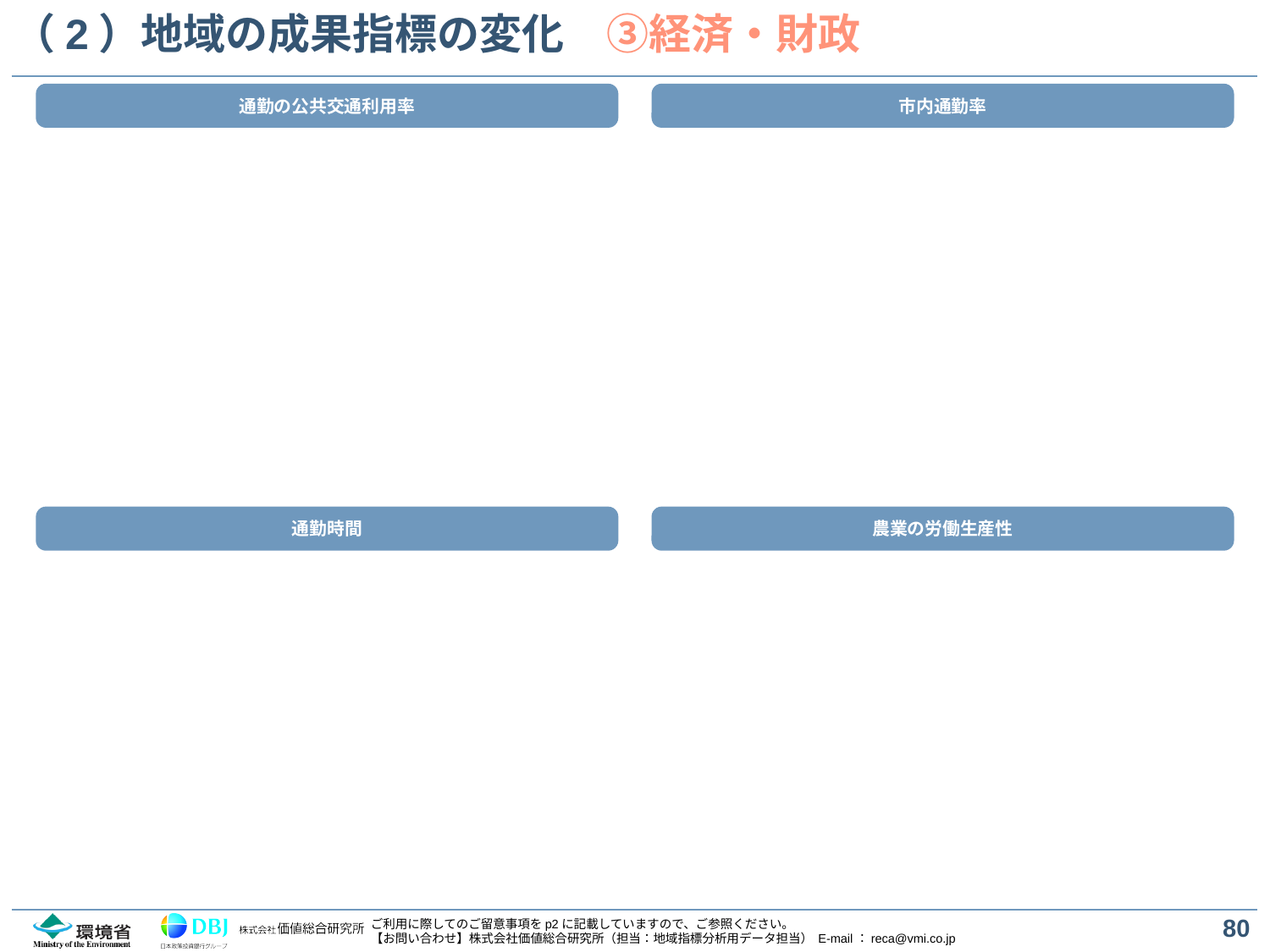

# （2）地域の成果指標の変化　③経済・財政
通勤の公共交通利用率
市内通勤率
通勤時間
農業の労働生産性
80